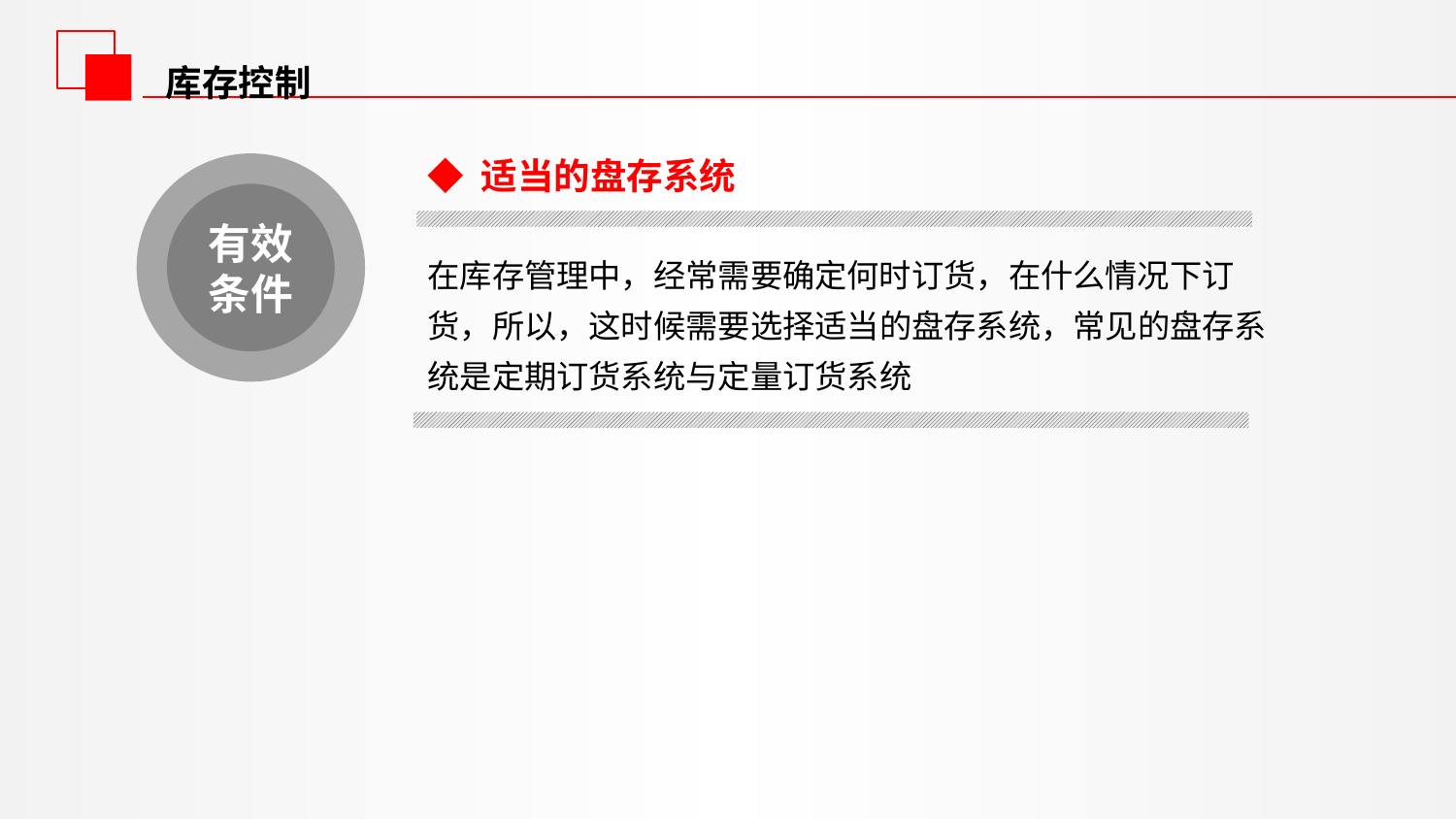

库存控制
◆ 适当的盘存系统
有效条件

在库存管理中，经常需要确定何时订货，在什么情况下订货，所以，这时候需要选择适当的盘存系统，常见的盘存系统是定期订货系统与定量订货系统